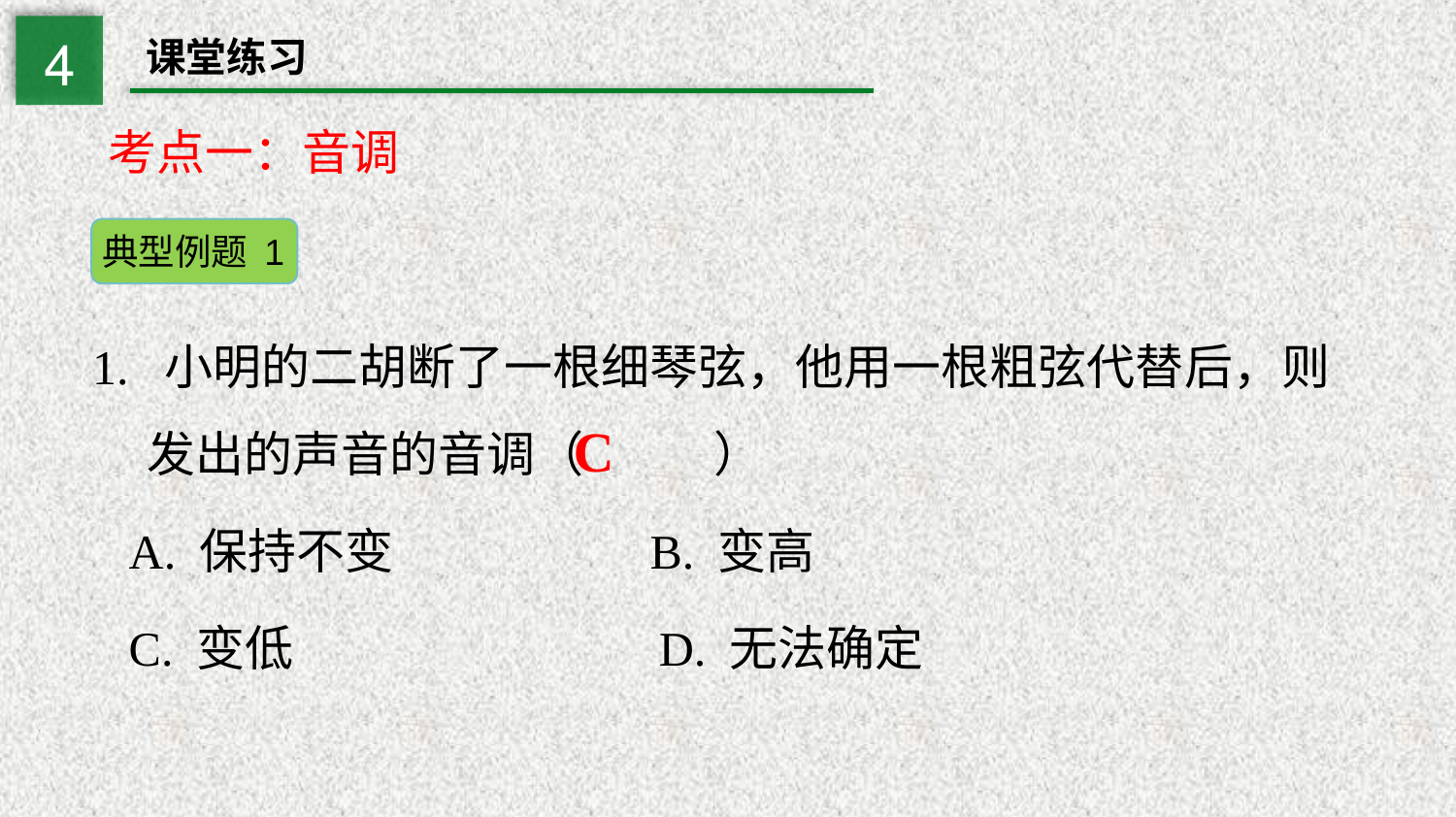

4
课堂练习
考点一：音调
典型例题 1
1.  小明的二胡断了一根细琴弦，他用一根粗弦代替后，则发出的声音的音调（      　）
   A. 保持不变                  B. 变高
   C. 变低                          D. 无法确定
C